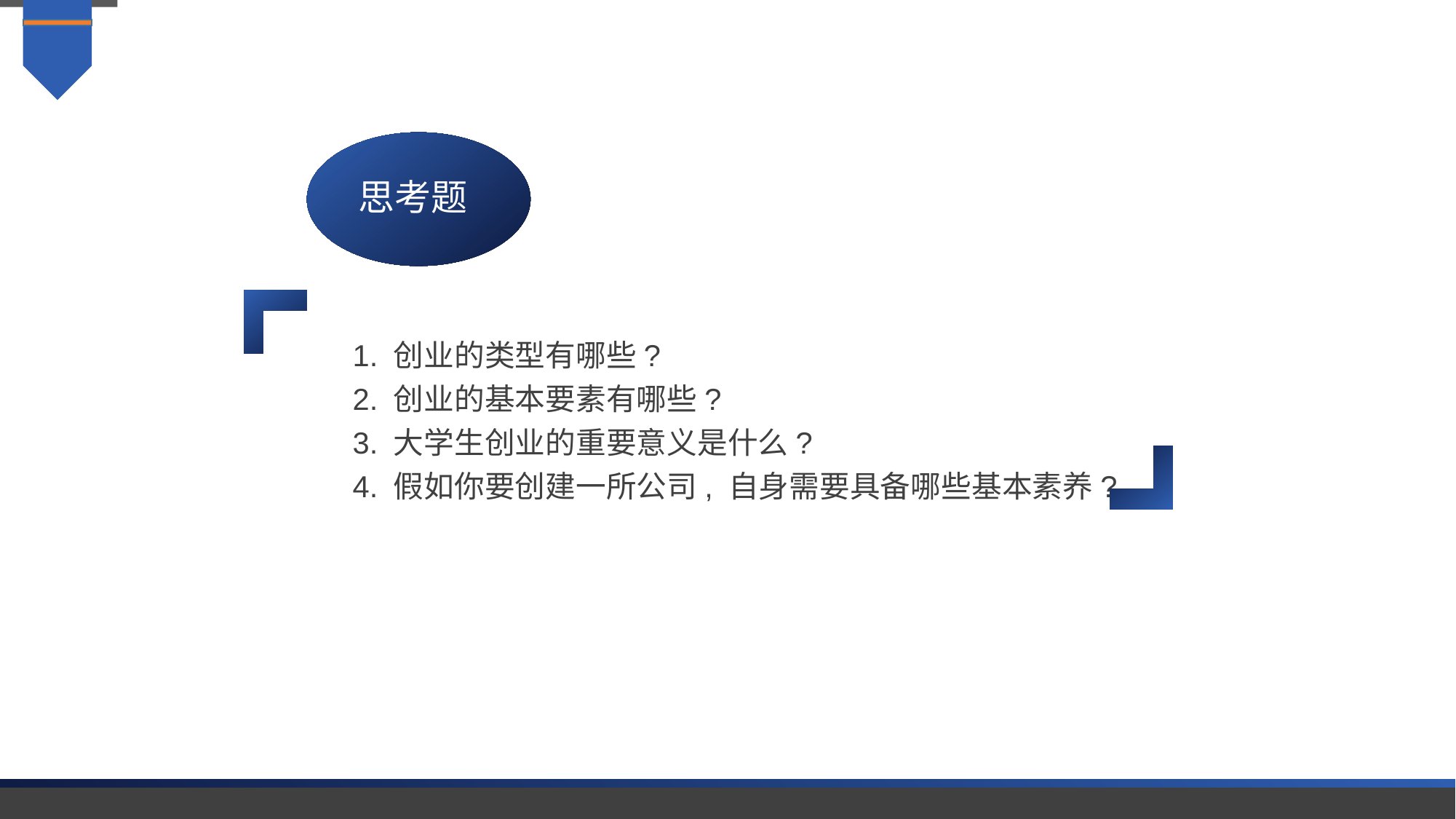

思考题

1. 创业的类型有哪些?
2. 创业的基本要素有哪些?
3. 大学生创业的重要意义是什么?
4. 假如你要创建一所公司, 自身需要具备哪些基本素养?